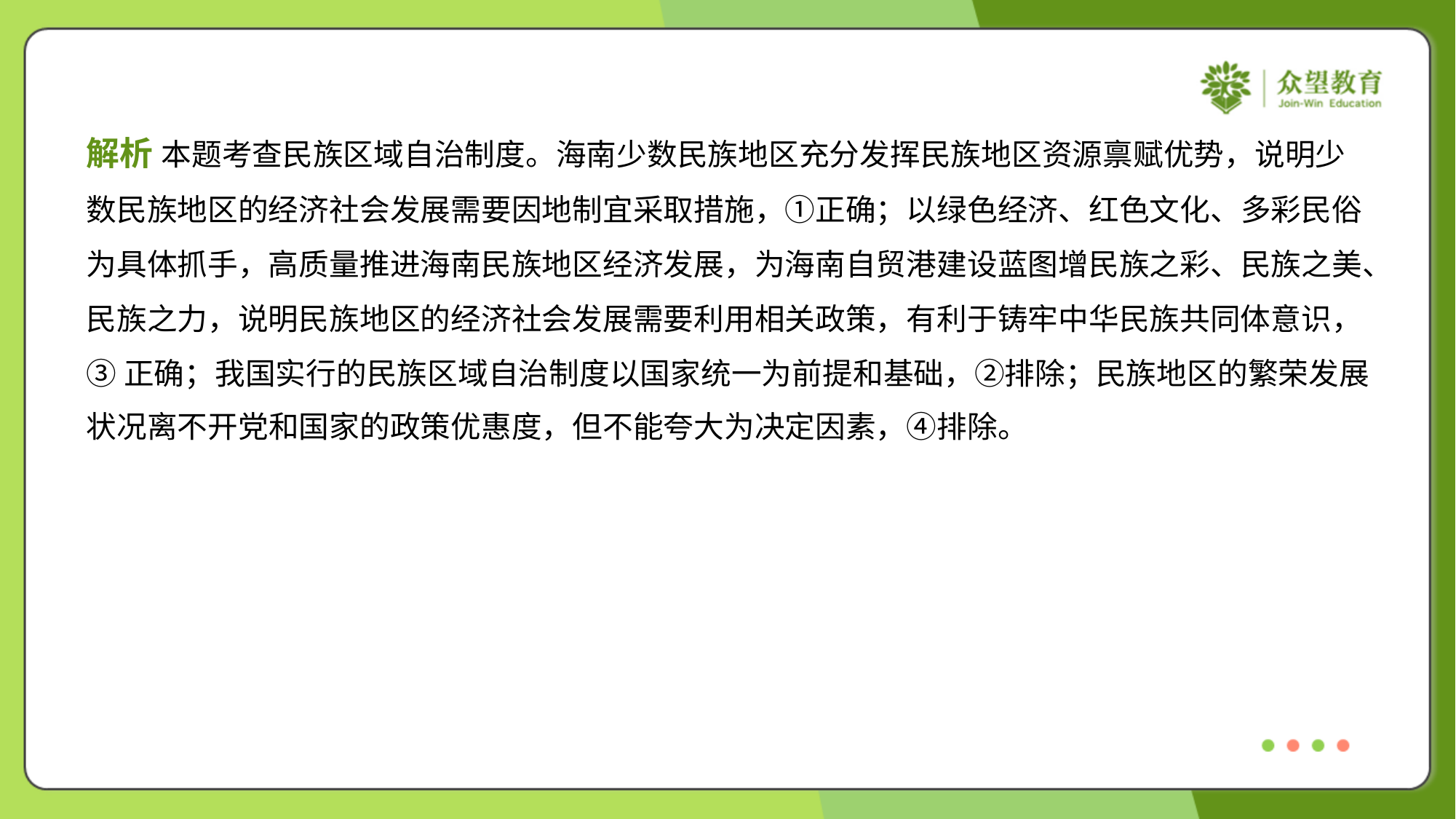

解析 本题考查民族区域自治制度。海南少数民族地区充分发挥民族地区资源禀赋优势，说明少
数民族地区的经济社会发展需要因地制宜采取措施，①正确；以绿色经济、红色文化、多彩民俗
为具体抓手，高质量推进海南民族地区经济发展，为海南自贸港建设蓝图增民族之彩、民族之美、
民族之力，说明民族地区的经济社会发展需要利用相关政策，有利于铸牢中华民族共同体意识，
③正确；我国实行的民族区域自治制度以国家统一为前提和基础，②排除；民族地区的繁荣发展
状况离不开党和国家的政策优惠度，但不能夸大为决定因素，④排除。